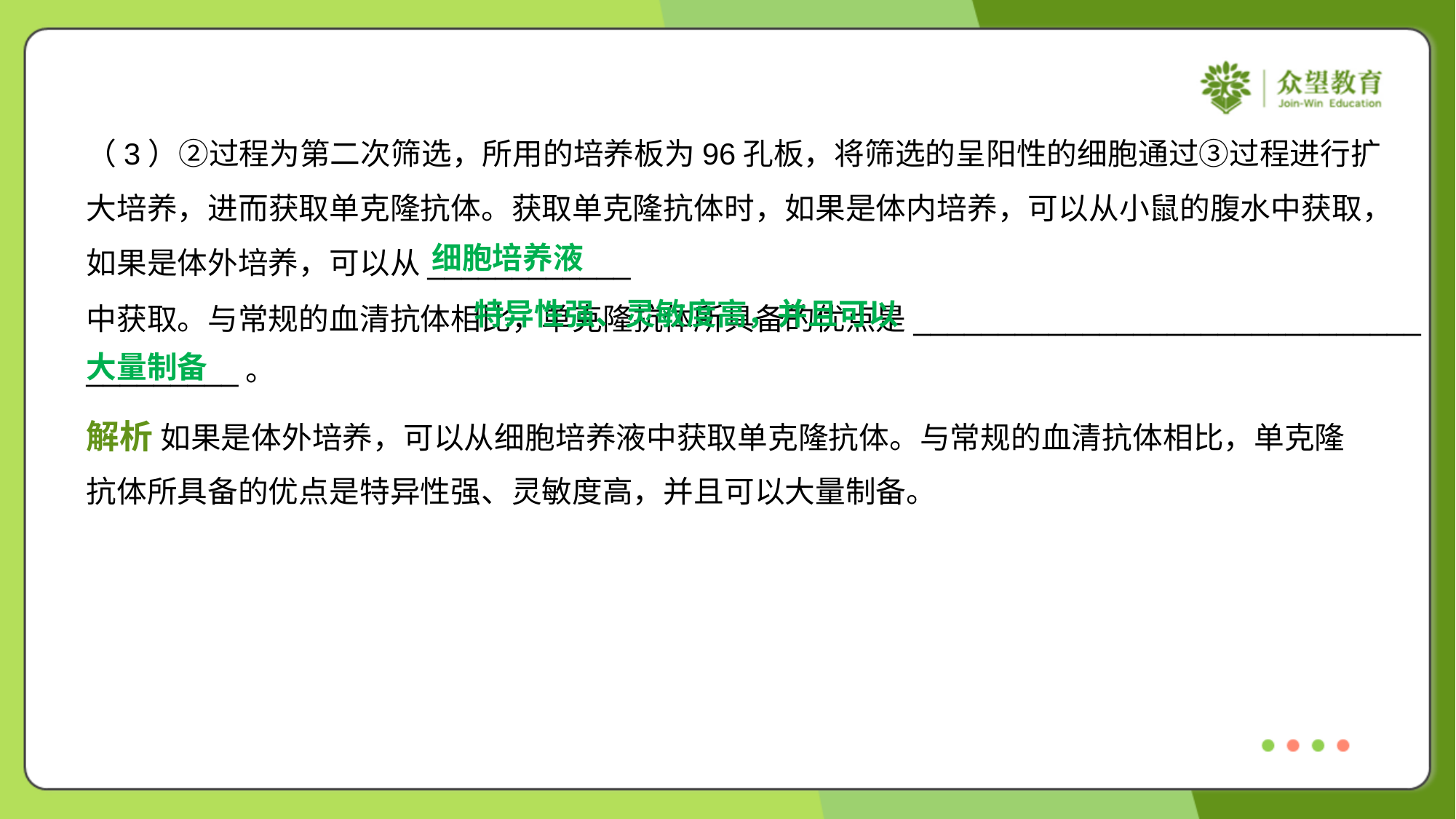

（3）②过程为第二次筛选，所用的培养板为96孔板，将筛选的呈阳性的细胞通过③过程进行扩
大培养，进而获取单克隆抗体。获取单克隆抗体时，如果是体内培养，可以从小鼠的腹水中获取，
如果是体外培养，可以从____________
中获取。与常规的血清抗体相比，单克隆抗体所具备的优点是______________________________
_________。
细胞培养液
                                                       特异性强、灵敏度高，并且可以
大量制备
解析 如果是体外培养，可以从细胞培养液中获取单克隆抗体。与常规的血清抗体相比，单克隆
抗体所具备的优点是特异性强、灵敏度高，并且可以大量制备。